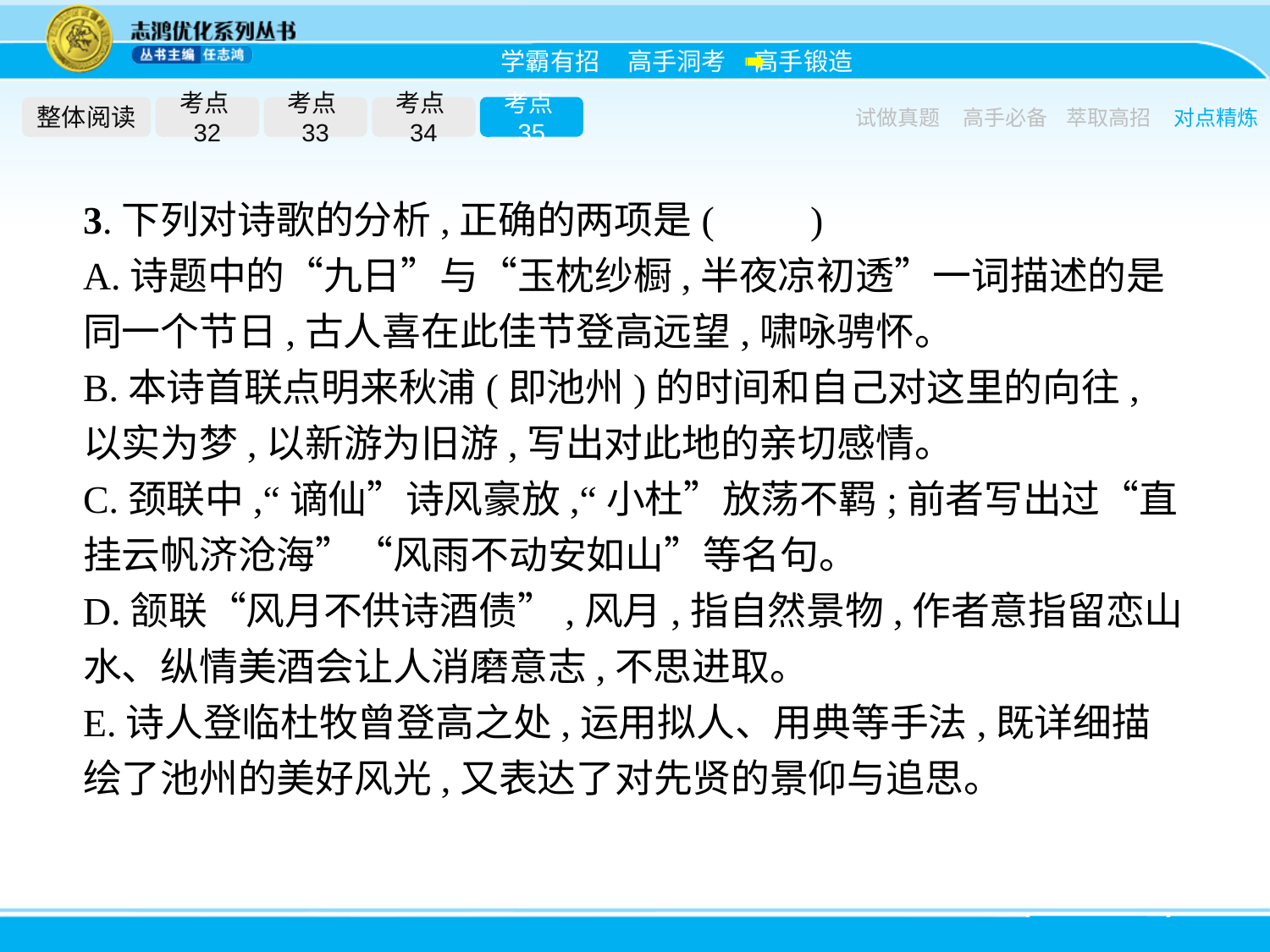

整体阅读
考点32
考点33
考点34
考点35
试做真题
高手必备
萃取高招
对点精炼
3.下列对诗歌的分析,正确的两项是(　　)
A.诗题中的“九日”与“玉枕纱橱,半夜凉初透”一词描述的是同一个节日,古人喜在此佳节登高远望,啸咏骋怀。
B.本诗首联点明来秋浦(即池州)的时间和自己对这里的向往,以实为梦,以新游为旧游,写出对此地的亲切感情。
C.颈联中,“谪仙”诗风豪放,“小杜”放荡不羁;前者写出过“直挂云帆济沧海”“风雨不动安如山”等名句。
D.颔联“风月不供诗酒债”,风月,指自然景物,作者意指留恋山水、纵情美酒会让人消磨意志,不思进取。
E.诗人登临杜牧曾登高之处,运用拟人、用典等手法,既详细描绘了池州的美好风光,又表达了对先贤的景仰与追思。